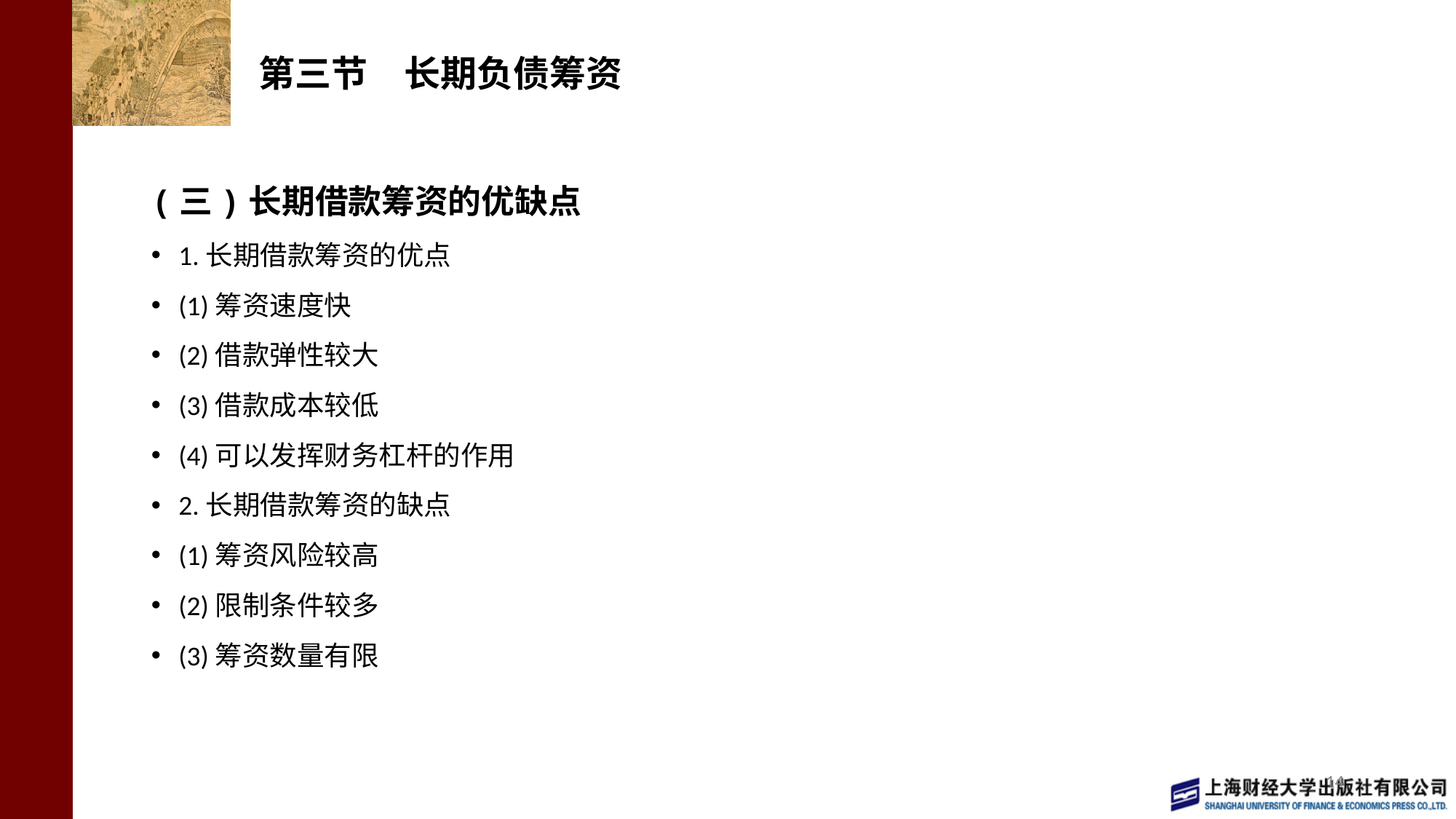

# 第三节　长期负债筹资
(三)长期借款筹资的优缺点
1.长期借款筹资的优点
(1)筹资速度快
(2)借款弹性较大
(3)借款成本较低
(4)可以发挥财务杠杆的作用
2.长期借款筹资的缺点
(1)筹资风险较高
(2)限制条件较多
(3)筹资数量有限
14